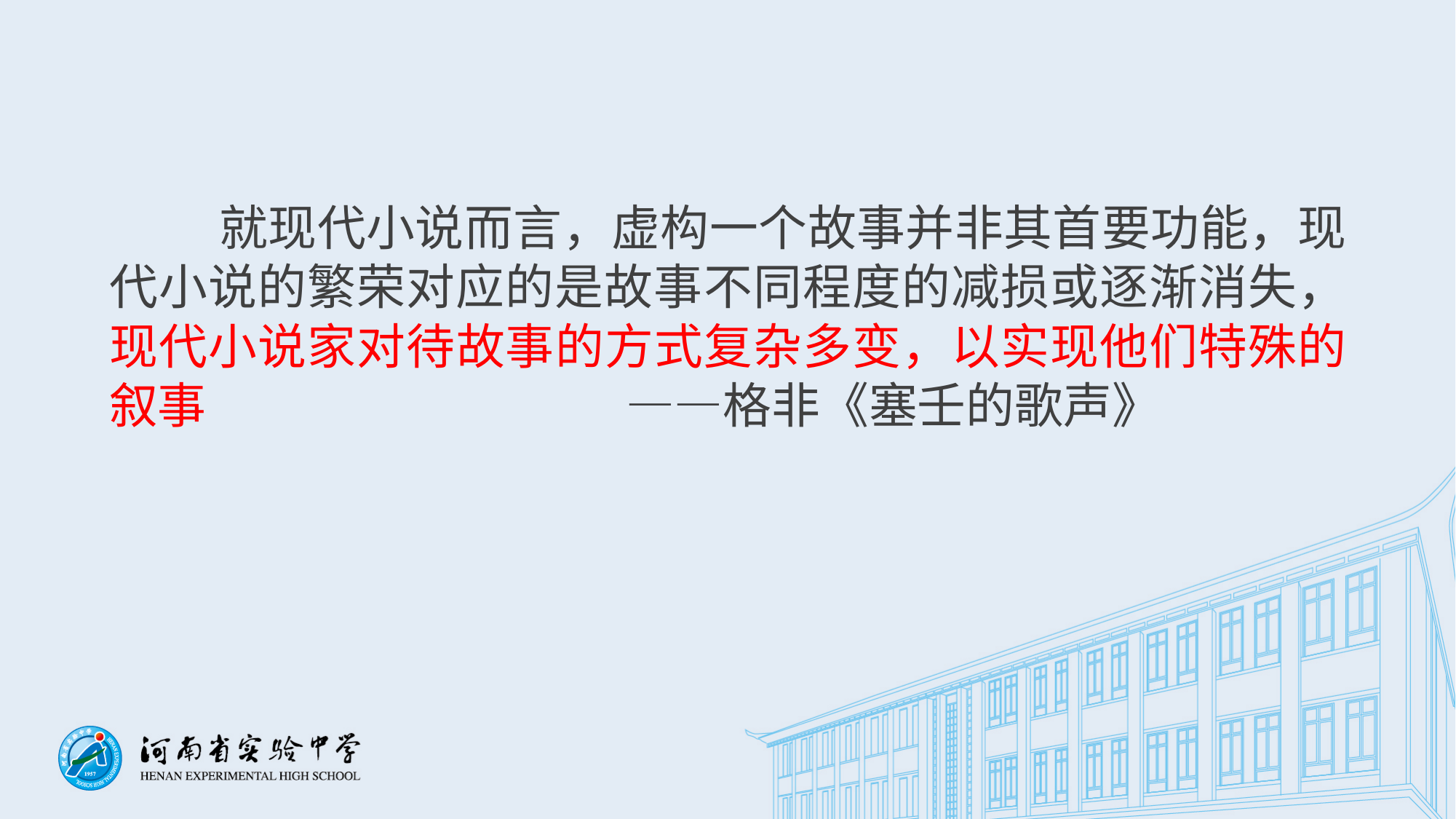

就现代小说而言，虚构一个故事并非其首要功能，现代小说的繁荣对应的是故事不同程度的减损或逐渐消失，现代小说家对待故事的方式复杂多变，以实现他们特殊的叙事                                      ——格非《塞壬的歌声》